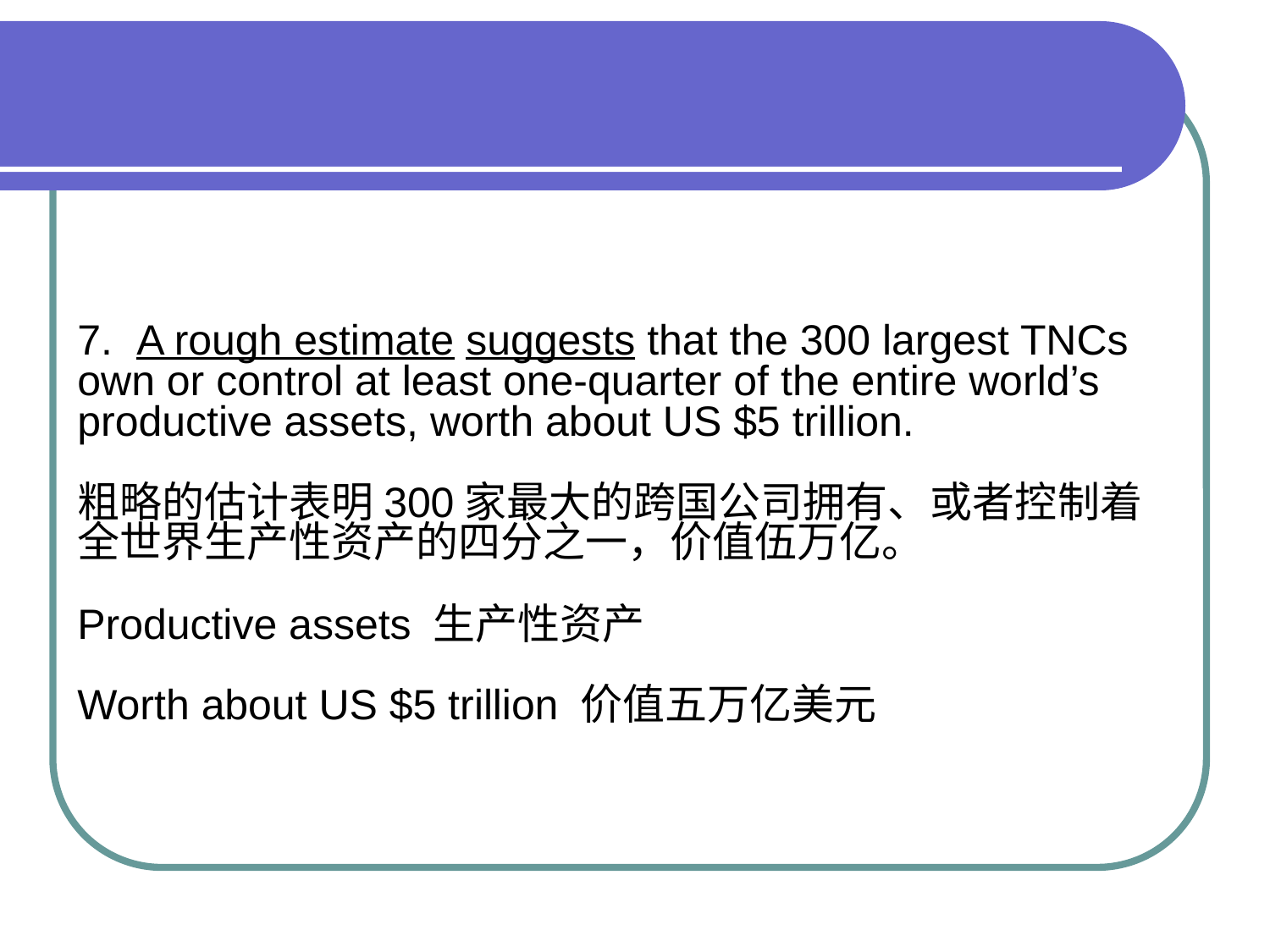

7.  A rough estimate suggests that the 300 largest TNCs own or control at least one-quarter of the entire world’s productive assets, worth about US $5 trillion.

粗略的估计表明300家最大的跨国公司拥有、或者控制着全世界生产性资产的四分之一，价值伍万亿。

Productive assets 生产性资产

Worth about US $5 trillion 价值五万亿美元